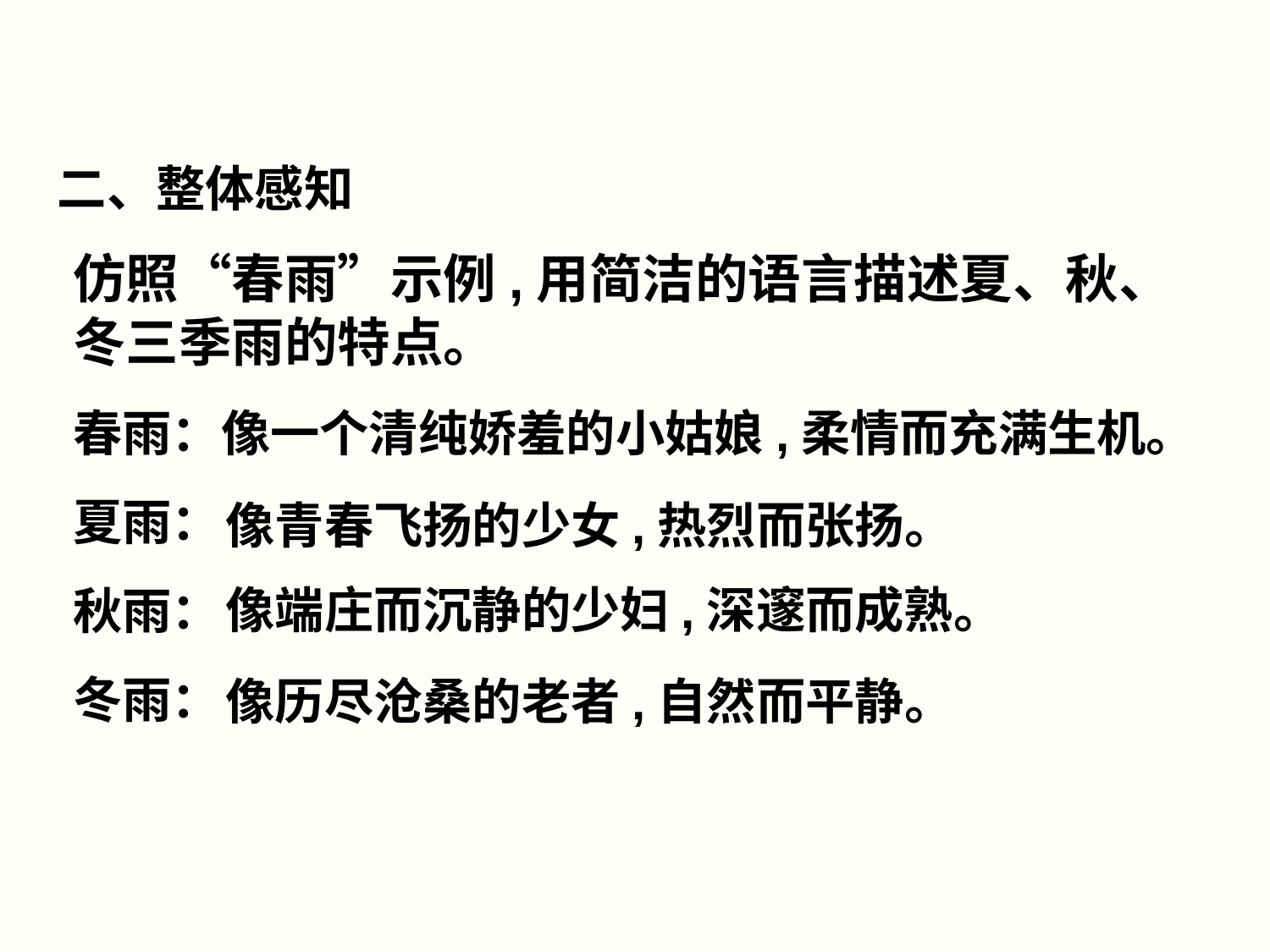

二、整体感知
仿照“春雨”示例,用简洁的语言描述夏、秋、冬三季雨的特点。
春雨：像一个清纯娇羞的小姑娘,柔情而充满生机。
夏雨：
秋雨：
冬雨：
像青春飞扬的少女,热烈而张扬。
像端庄而沉静的少妇,深邃而成熟。
像历尽沧桑的老者,自然而平静。